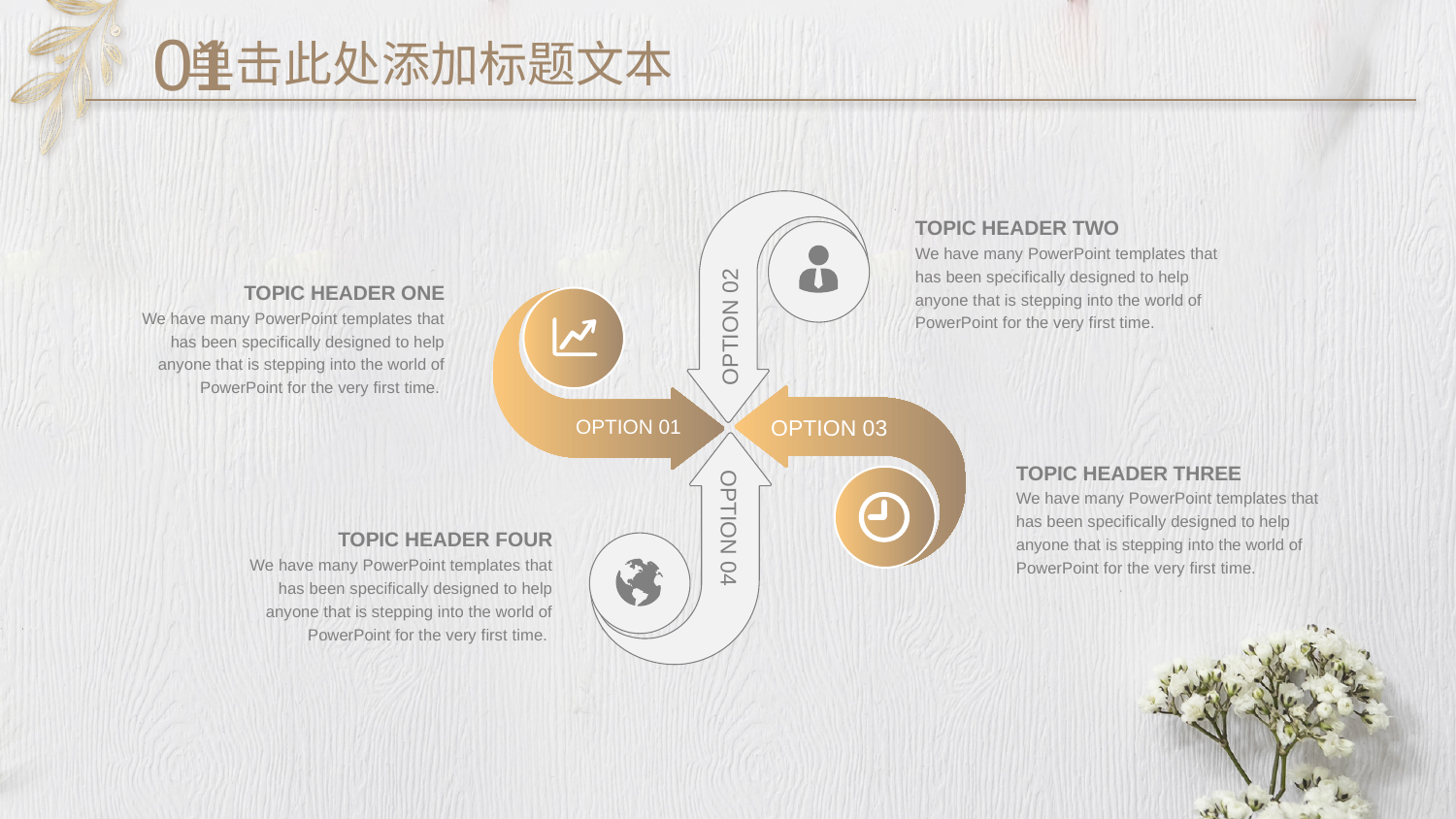

01
单击此处添加标题文本

TOPIC HEADER TWO
We have many PowerPoint templates that has been specifically designed to help anyone that is stepping into the world of PowerPoint for the very first time.

TOPIC HEADER ONE
We have many PowerPoint templates that has been specifically designed to help anyone that is stepping into the world of PowerPoint for the very first time.

OPTION 02

OPTION 01
OPTION 03

TOPIC HEADER THREE
We have many PowerPoint templates that has been specifically designed to help anyone that is stepping into the world of PowerPoint for the very first time.

OPTION 04
TOPIC HEADER FOUR
We have many PowerPoint templates that has been specifically designed to help anyone that is stepping into the world of PowerPoint for the very first time.